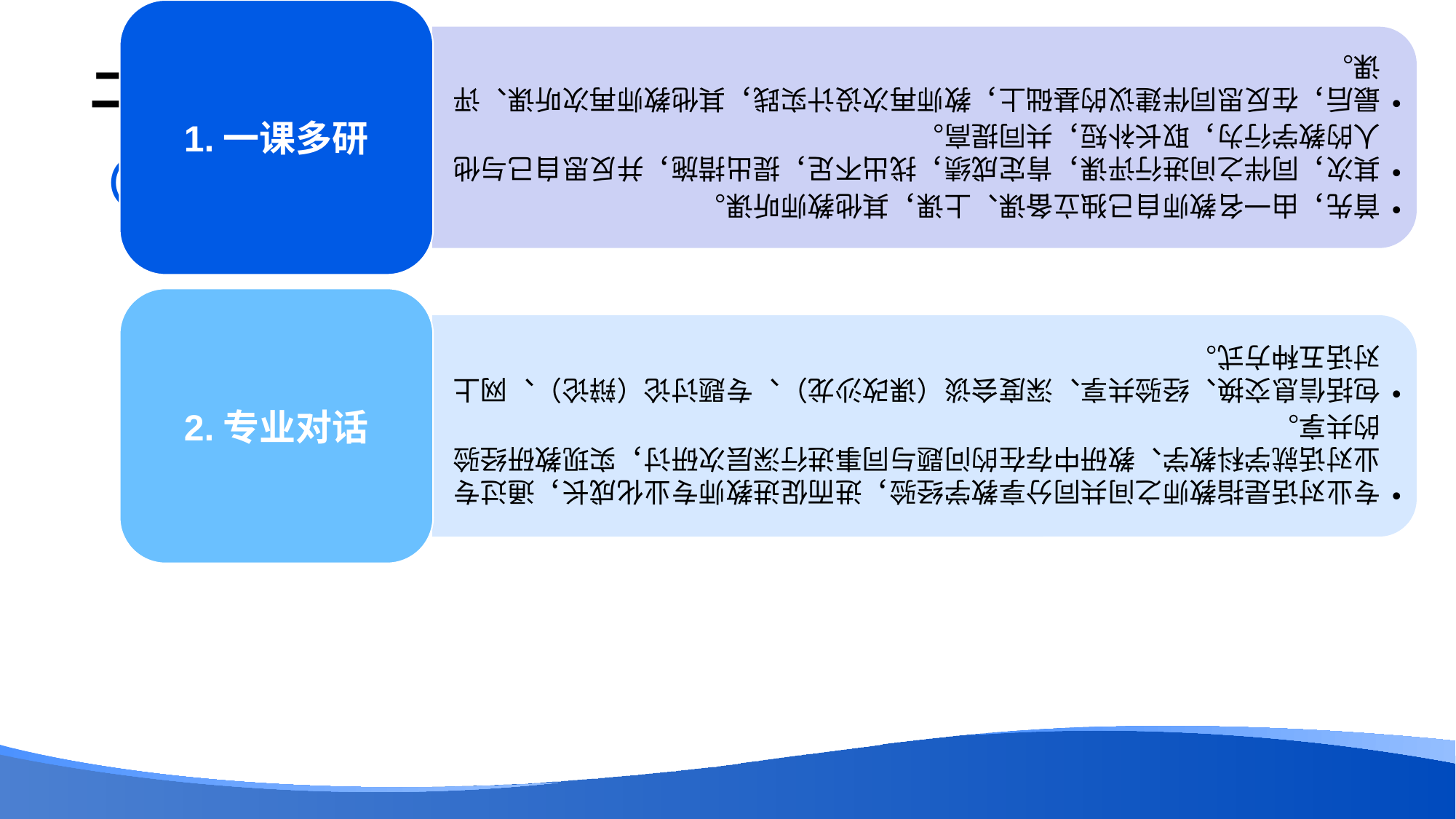

# 二、同伴互助
（二）同伴互助的形式
首先，由一名教师自己独立备课、上课，其他教师听课。
其次，同伴之间进行评课，肯定成绩，找出不足，提出措施，并反思自己与他人的教学行为，取长补短，共同提高。
最后，在反思同伴建议的基础上，教师再次设计实践，其他教师再次听课、评课。
1.一课多研
专业对话是指教师之间共同分享教学经验，进而促进教师专业化成长，通过专业对话就学科教学、教研中存在的问题与同事进行深层次研讨，实现教研经验的共享。
包括信息交换、经验共享、深度会谈（课改沙龙）、专题讨论（辩论）、网上对话五种方式。
2.专业对话